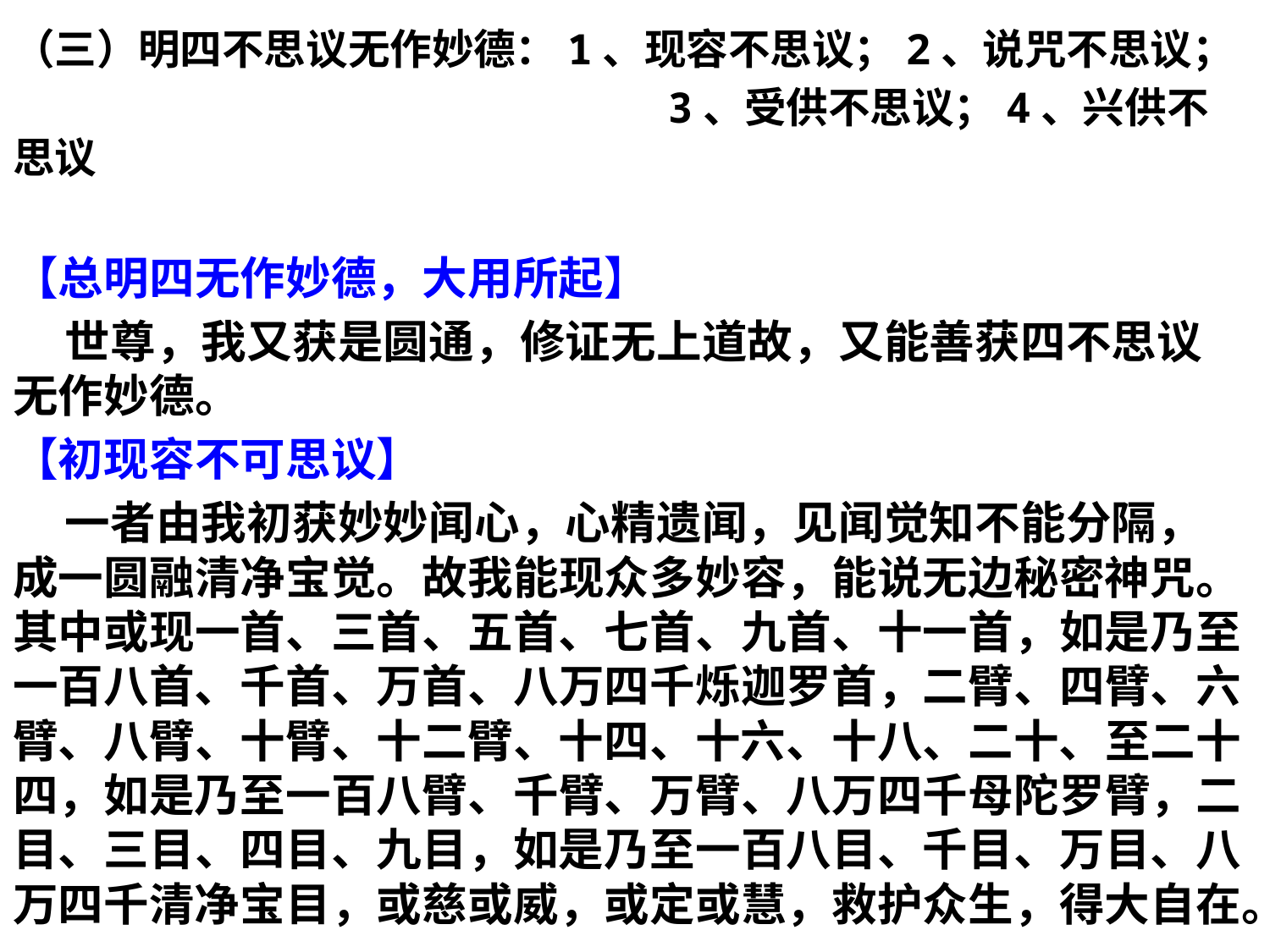

（三）明四不思议无作妙德：1、现容不思议；2、说咒不思议；
                          3、受供不思议；4、兴供不思议

【总明四无作妙德，大用所起】
    世尊，我又获是圆通，修证无上道故，又能善获四不思议无作妙德。
【初现容不可思议】
    一者由我初获妙妙闻心，心精遗闻，见闻觉知不能分隔，成一圆融清净宝觉。故我能现众多妙容，能说无边秘密神咒。其中或现一首、三首、五首、七首、九首、十一首，如是乃至一百八首、千首、万首、八万四千烁迦罗首，二臂、四臂、六臂、八臂、十臂、十二臂、十四、十六、十八、二十、至二十四，如是乃至一百八臂、千臂、万臂、八万四千母陀罗臂，二目、三目、四目、九目，如是乃至一百八目、千目、万目、八万四千清净宝目，或慈或威，或定或慧，救护众生，得大自在。